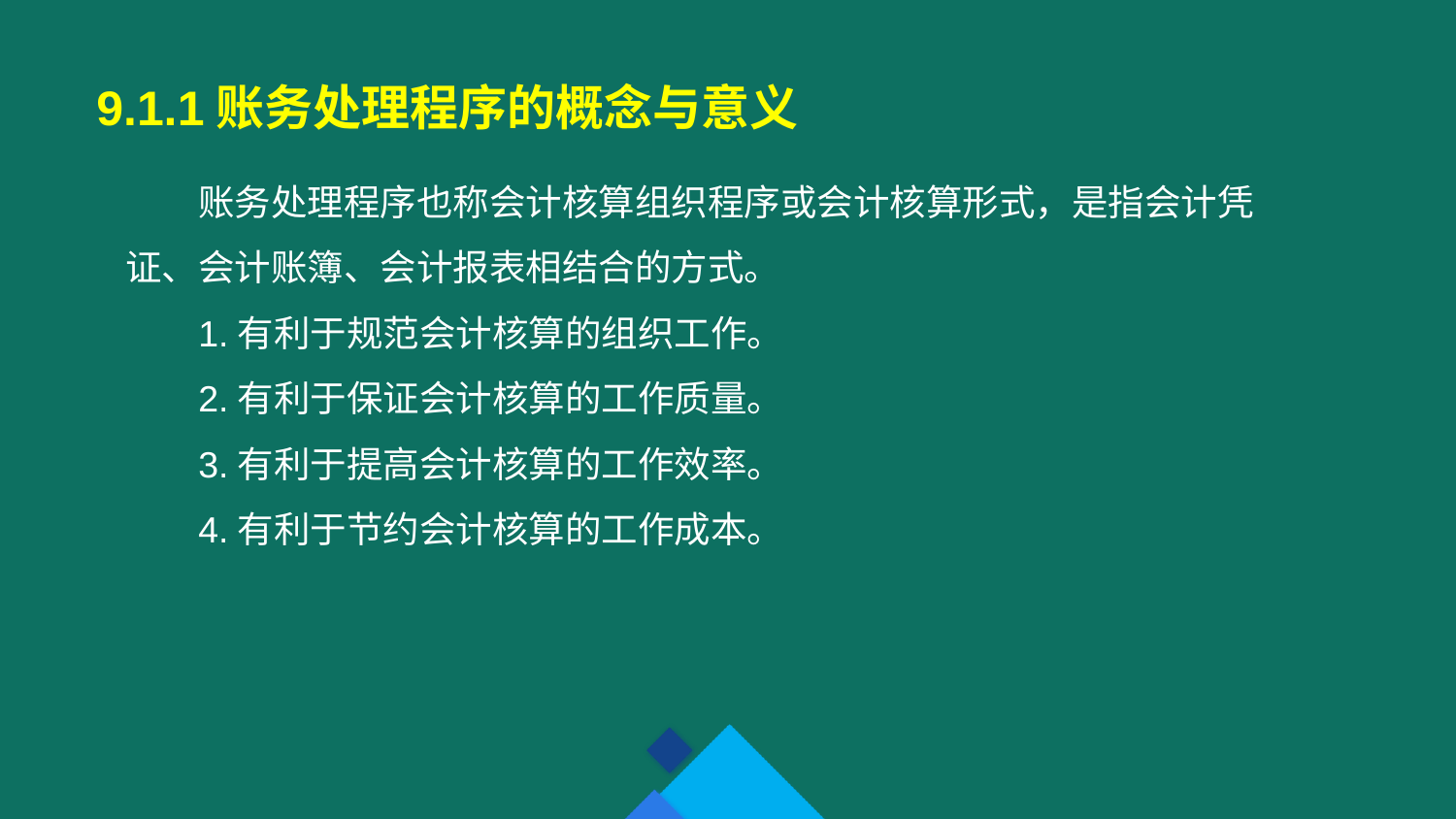

9.1.1账务处理程序的概念与意义
账务处理程序也称会计核算组织程序或会计核算形式，是指会计凭证、会计账簿、会计报表相结合的方式。
1.有利于规范会计核算的组织工作。
2.有利于保证会计核算的工作质量。
3.有利于提高会计核算的工作效率。
4.有利于节约会计核算的工作成本。